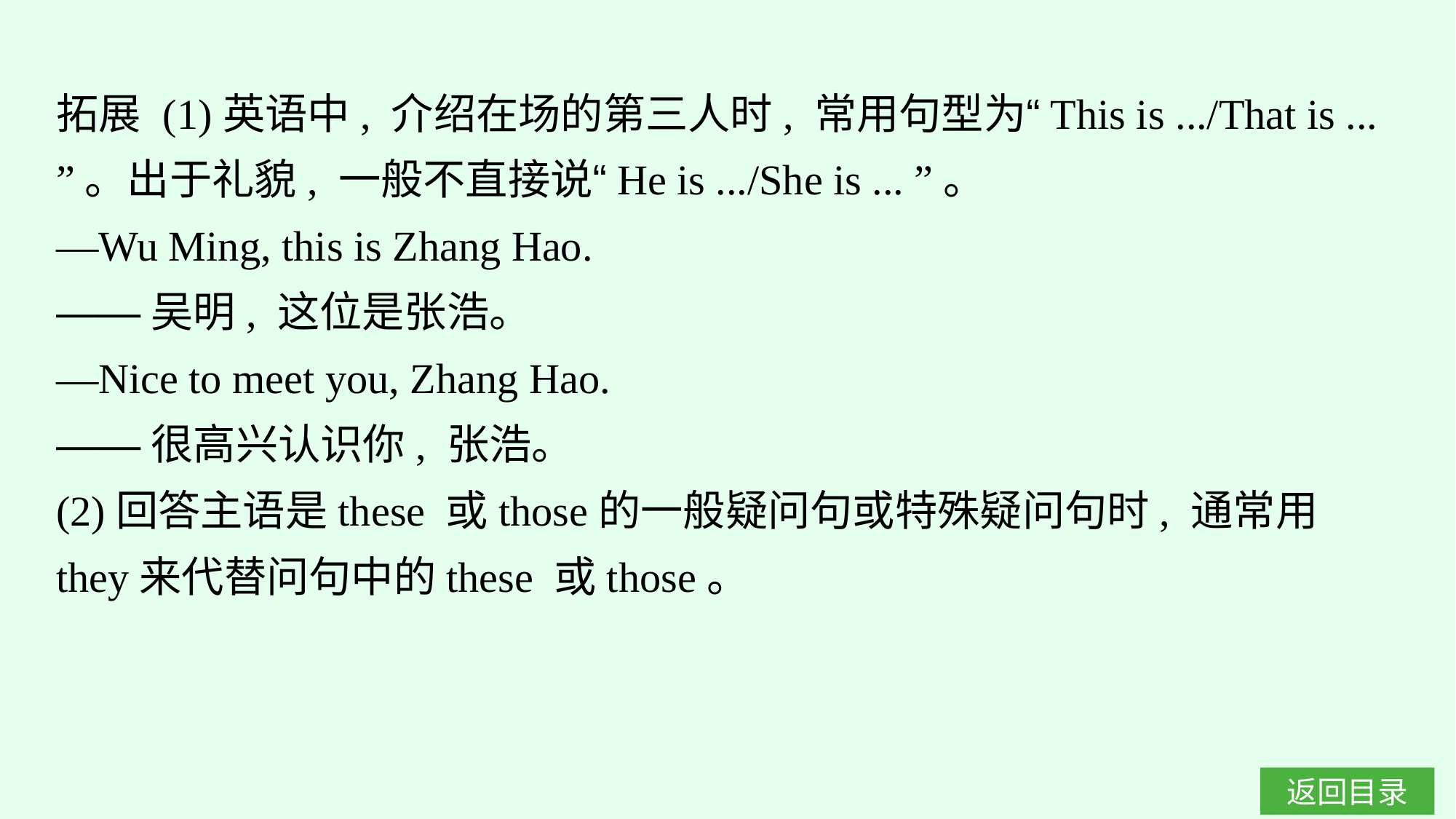

拓展 (1)英语中, 介绍在场的第三人时, 常用句型为“This is .../That is ... ”。出于礼貌, 一般不直接说“He is .../She is ... ”。
—Wu Ming, this is Zhang Hao.
——吴明, 这位是张浩。
—Nice to meet you, Zhang Hao.
——很高兴认识你, 张浩。
(2)回答主语是these 或those的一般疑问句或特殊疑问句时, 通常用they来代替问句中的these 或those。